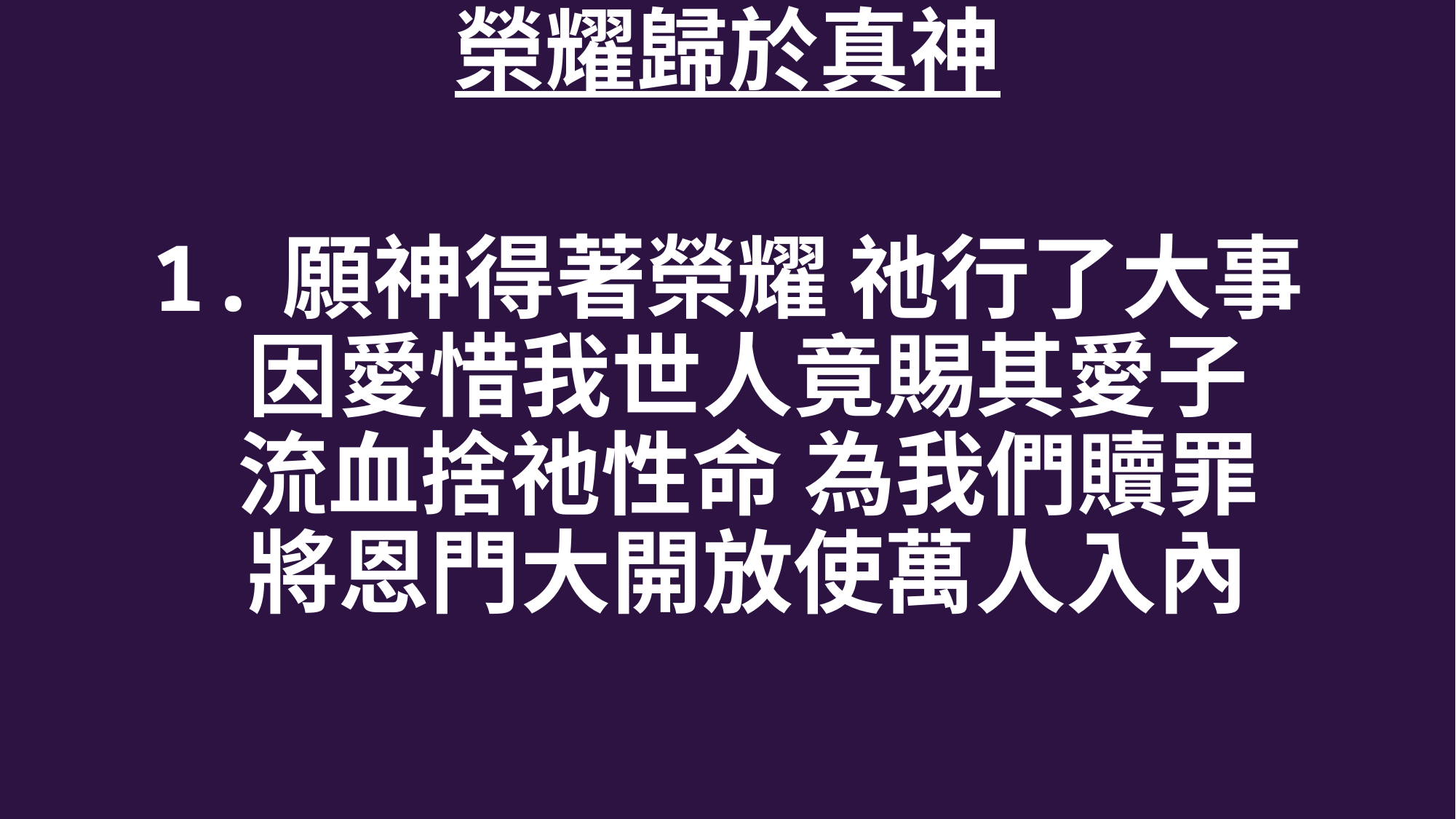

榮耀歸於真神

1.願神得著榮耀 祂行了大事
  因愛惜我世人竟賜其愛子
  流血捨祂性命 為我們贖罪
  將恩門大開放使萬人入內